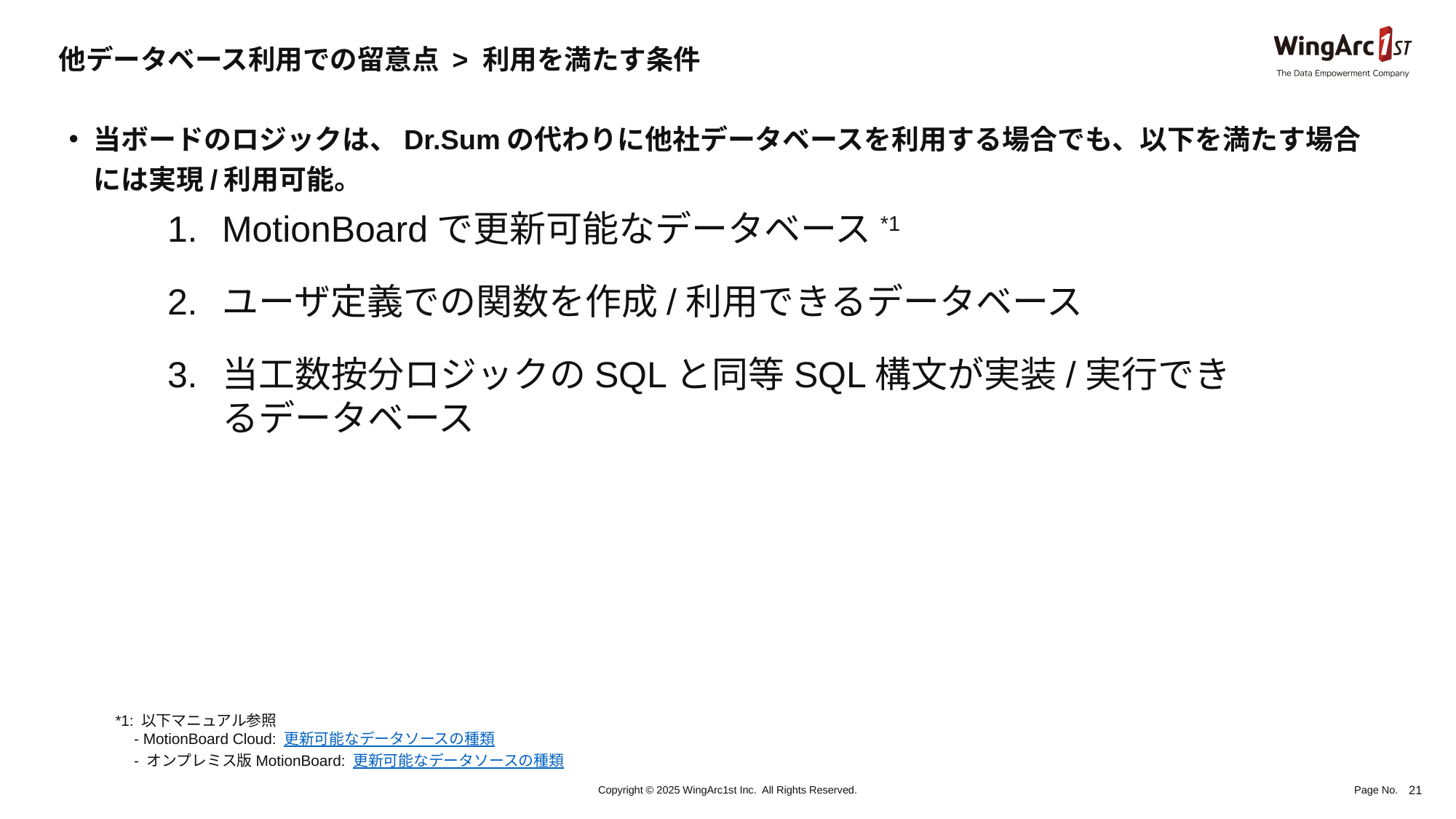

# 他データベース利用での留意点 > 利用を満たす条件
当ボードのロジックは、Dr.Sumの代わりに他社データベースを利用する場合でも、以下を満たす場合には実現/利用可能。
MotionBoardで更新可能なデータベース*1

ユーザ定義での関数を作成/利用できるデータベース

当工数按分ロジックのSQLと同等SQL構文が実装/実行できるデータベース
*1: 以下マニュアル参照
　- MotionBoard Cloud: 更新可能なデータソースの種類
　- オンプレミス版MotionBoard: 更新可能なデータソースの種類
Copyright © 2025 WingArc1st Inc.  All Rights Reserved.
21